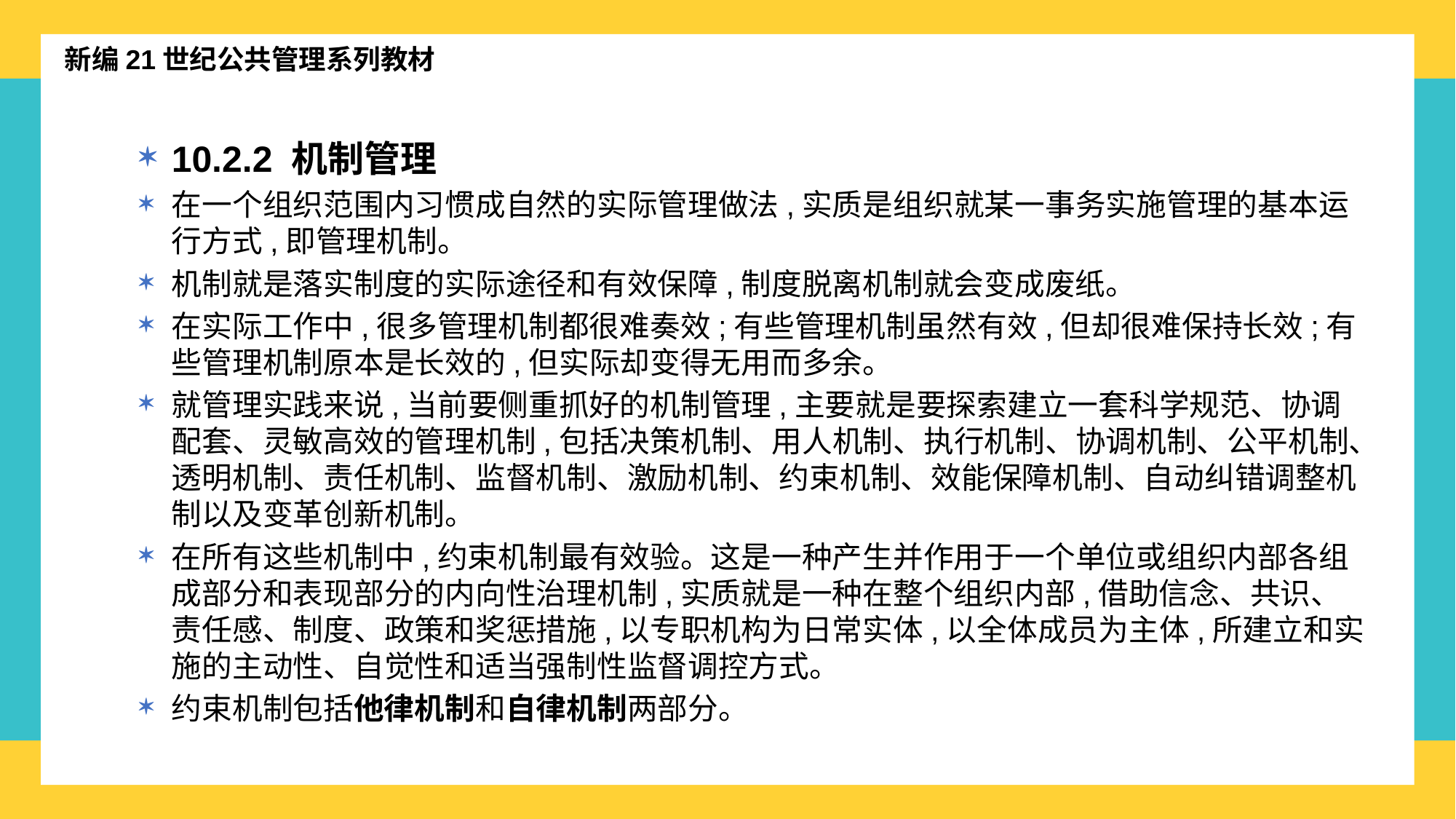

新编21世纪公共管理系列教材
10.2.2 机制管理
在一个组织范围内习惯成自然的实际管理做法,实质是组织就某一事务实施管理的基本运行方式,即管理机制。
机制就是落实制度的实际途径和有效保障,制度脱离机制就会变成废纸。
在实际工作中,很多管理机制都很难奏效;有些管理机制虽然有效,但却很难保持长效;有些管理机制原本是长效的,但实际却变得无用而多余。
就管理实践来说,当前要侧重抓好的机制管理,主要就是要探索建立一套科学规范、协调配套、灵敏高效的管理机制,包括决策机制、用人机制、执行机制、协调机制、公平机制、透明机制、责任机制、监督机制、激励机制、约束机制、效能保障机制、自动纠错调整机制以及变革创新机制。
在所有这些机制中,约束机制最有效验。这是一种产生并作用于一个单位或组织内部各组成部分和表现部分的内向性治理机制,实质就是一种在整个组织内部,借助信念、共识、责任感、制度、政策和奖惩措施,以专职机构为日常实体,以全体成员为主体,所建立和实施的主动性、自觉性和适当强制性监督调控方式。
约束机制包括他律机制和自律机制两部分。